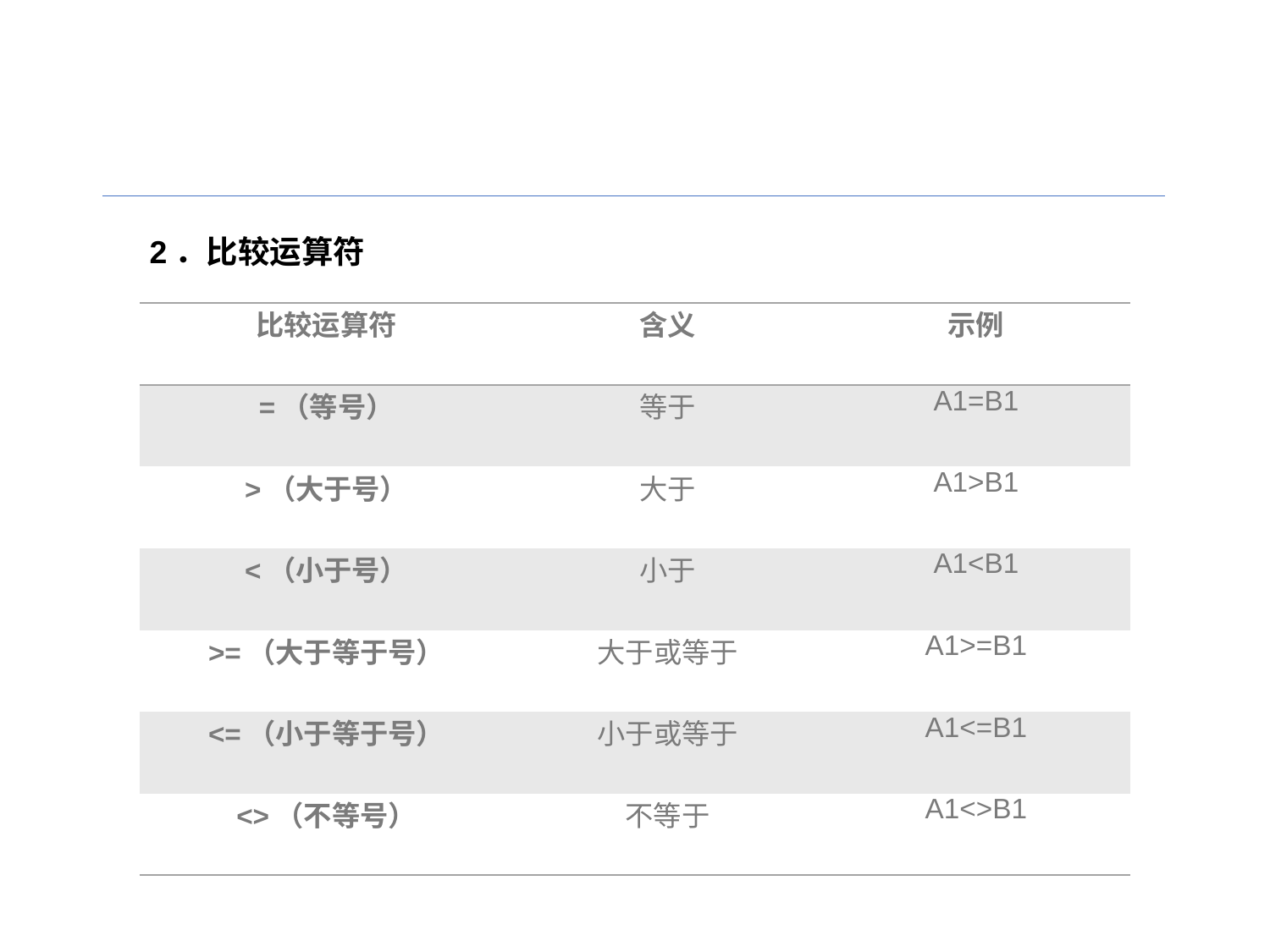

2．比较运算符
| 比较运算符 | 含义 | 示例 |
| --- | --- | --- |
| =（等号） | 等于 | A1=B1 |
| >（大于号） | 大于 | A1>B1 |
| <（小于号） | 小于 | A1<B1 |
| >=（大于等于号） | 大于或等于 | A1>=B1 |
| <=（小于等于号） | 小于或等于 | A1<=B1 |
| <>（不等号） | 不等于 | A1<>B1 |